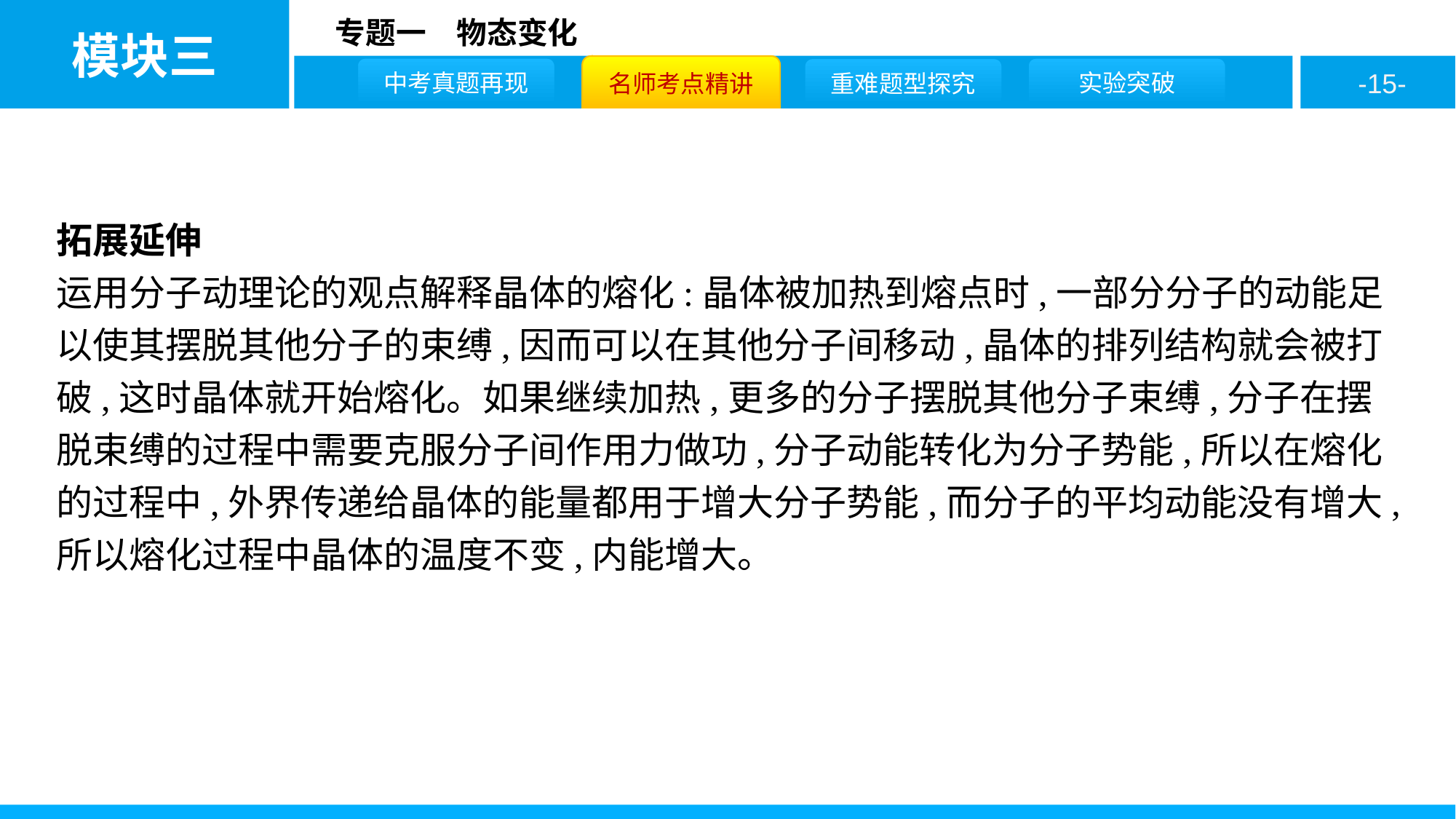

拓展延伸
运用分子动理论的观点解释晶体的熔化:晶体被加热到熔点时,一部分分子的动能足以使其摆脱其他分子的束缚,因而可以在其他分子间移动,晶体的排列结构就会被打破,这时晶体就开始熔化。如果继续加热,更多的分子摆脱其他分子束缚,分子在摆脱束缚的过程中需要克服分子间作用力做功,分子动能转化为分子势能,所以在熔化的过程中,外界传递给晶体的能量都用于增大分子势能,而分子的平均动能没有增大,所以熔化过程中晶体的温度不变,内能增大。